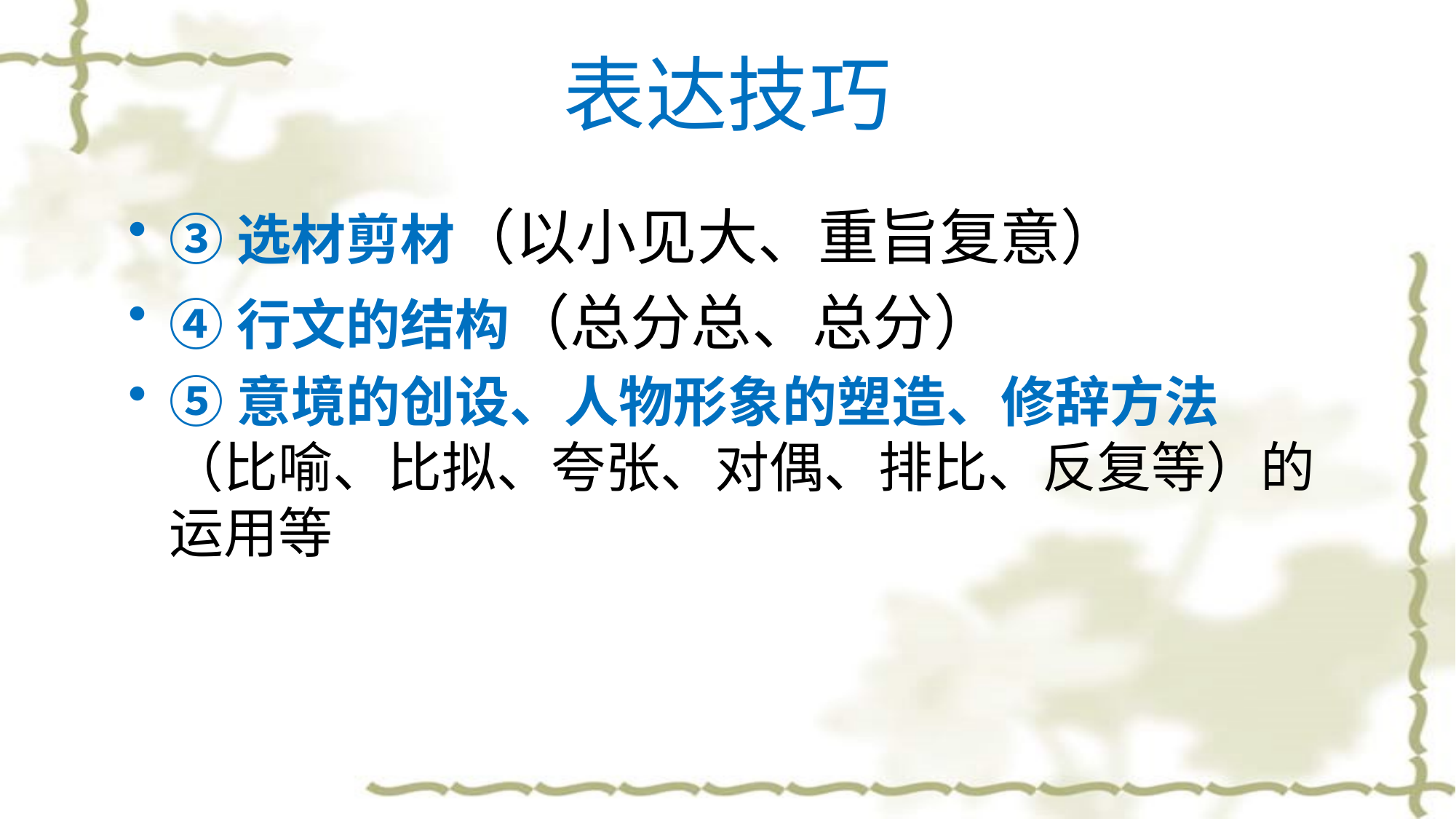

# 表达技巧
③选材剪材（以小见大、重旨复意）
④行文的结构（总分总、总分）
⑤意境的创设、人物形象的塑造、修辞方法（比喻、比拟、夸张、对偶、排比、反复等）的运用等